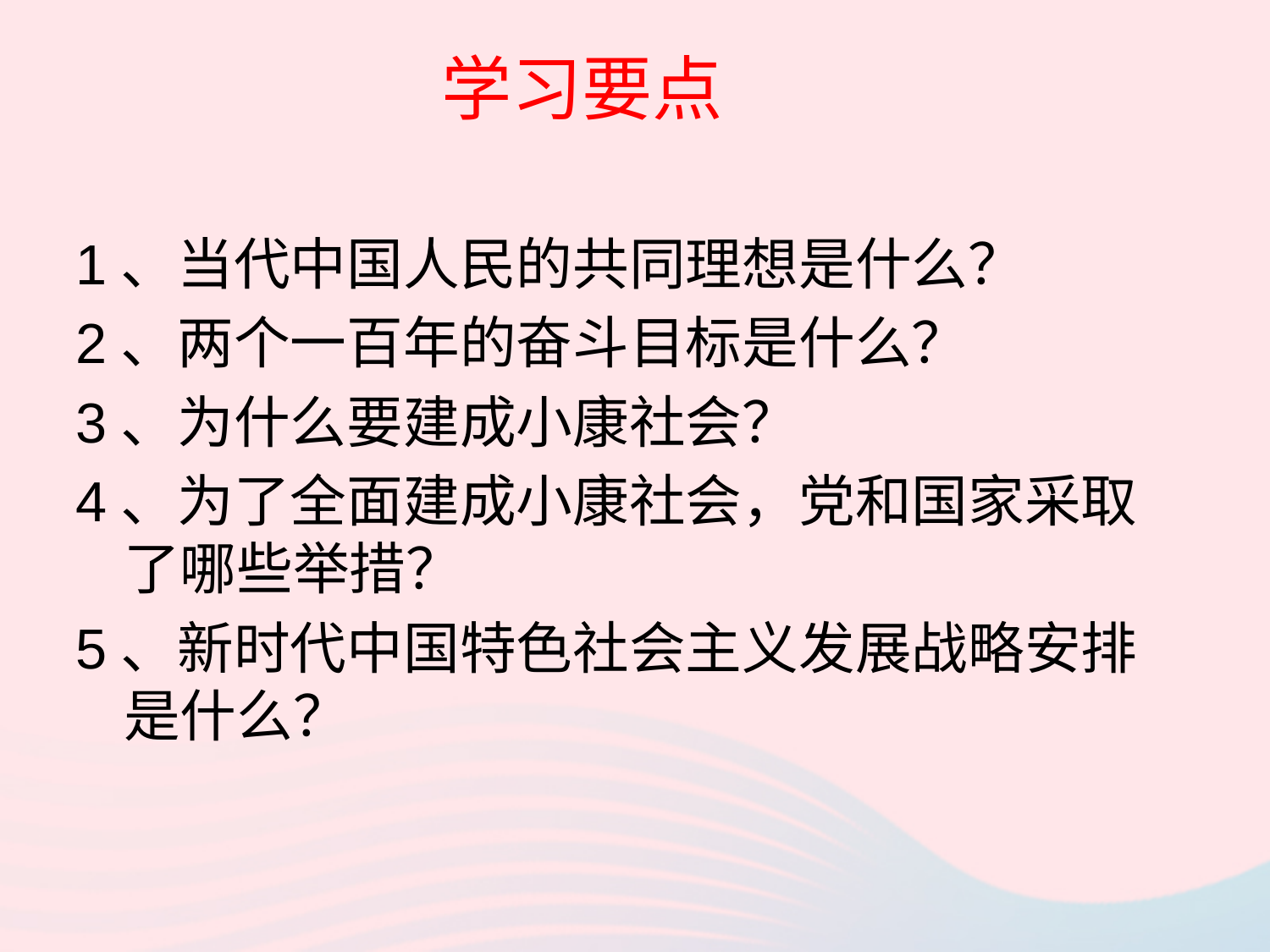

# 学习要点
1、当代中国人民的共同理想是什么？
2、两个一百年的奋斗目标是什么？
3、为什么要建成小康社会？
4、为了全面建成小康社会，党和国家采取了哪些举措？
5、新时代中国特色社会主义发展战略安排是什么？